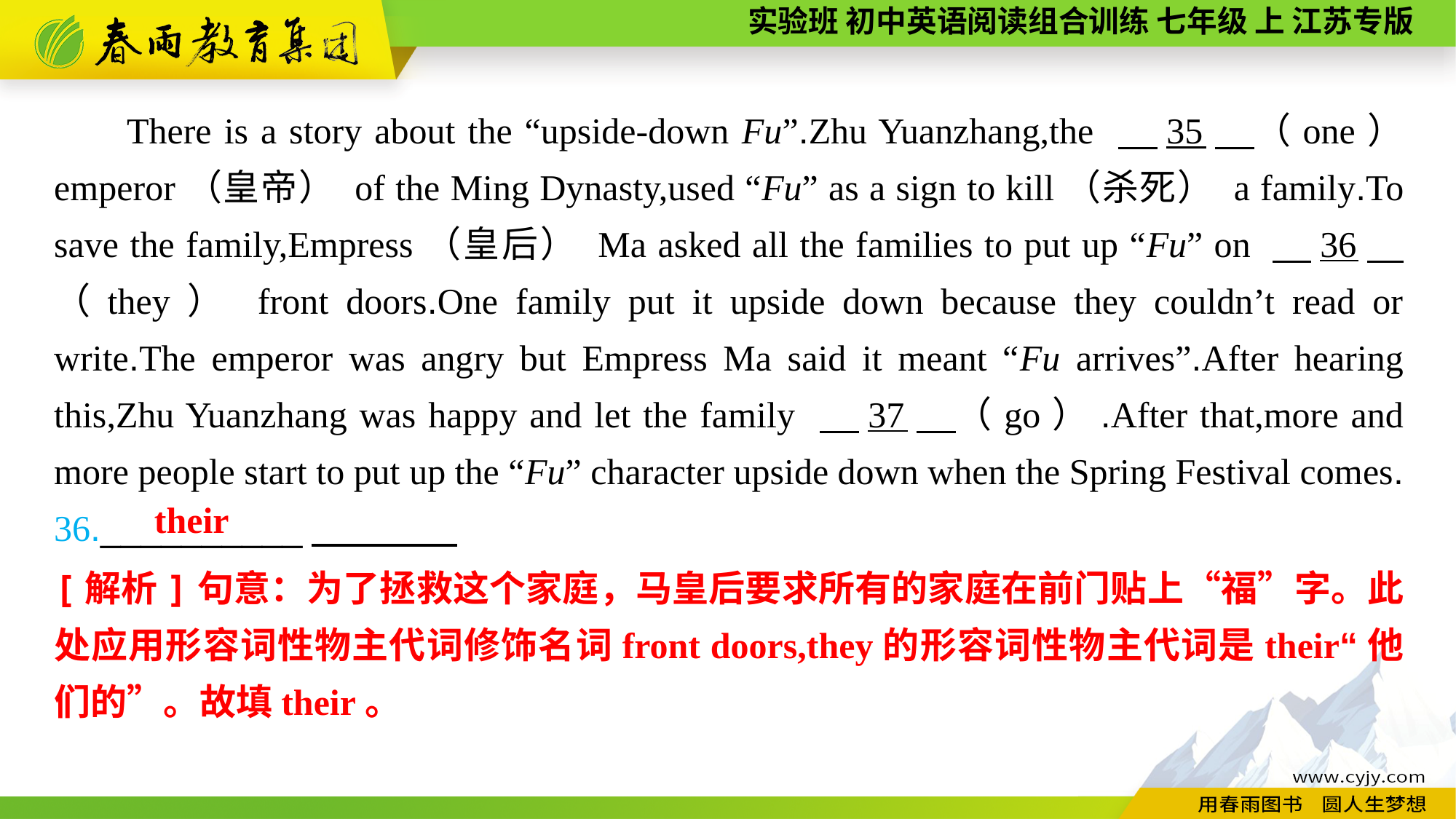

There is a story about the “upside-down Fu”.Zhu Yuanzhang,the 　35　（one） emperor（皇帝） of the Ming Dynasty,used “Fu” as a sign to kill（杀死） a family.To save the family,Empress（皇后） Ma asked all the families to put up “Fu” on 　36　（they） front doors.One family put it upside down because they couldn’t read or write.The emperor was angry but Empress Ma said it meant “Fu arrives”.After hearing this,Zhu Yuanzhang was happy and let the family 　37　（go）.After that,more and more people start to put up the “Fu” character upside down when the Spring Festival comes.
36.__________
their
[解析]句意：为了拯救这个家庭，马皇后要求所有的家庭在前门贴上“福”字。此处应用形容词性物主代词修饰名词front doors,they的形容词性物主代词是their“他们的”。故填their。